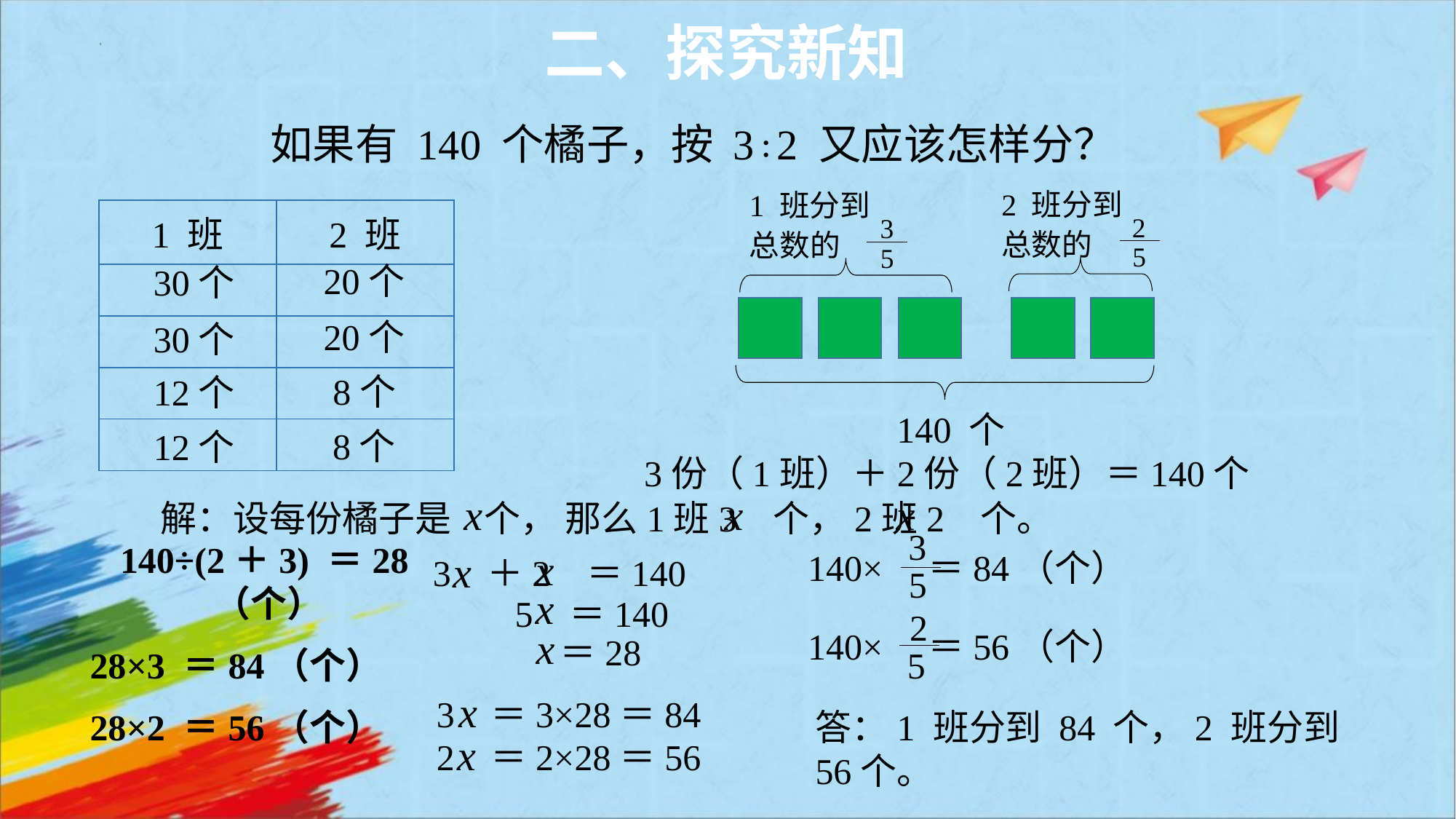

二、探究新知
如果有 140 个橘子，按 3∶2 又应该怎样分？

2 班分到
总数的
2
5
1 班分到
总数的
3
5
| 1 班 | 2 班 |
| --- | --- |
|  |  |
|  |  |
|  |  |
|  |  |

20个
30个

20个
30个

8个
12个
140 个
8个
12个
3份（1班）＋2份（2班）＝140个
3＋2＝5
x
x
x
            解：设每份橘子是    个， 那么1班3   个，2班2   个。
3
5
140×    ＝84（个）
140÷(2＋3) ＝28（个）
28×3 ＝84（个）
28×2 ＝56（个）
x
x
3   ＋2   ＝140
x
5   ＝140
2
5
140×    ＝56（个）
x
     	＝28
x
3   ＝3×28＝84
答：1 班分到 84 个，2 班分到 56个。
x
2   ＝2×28＝56